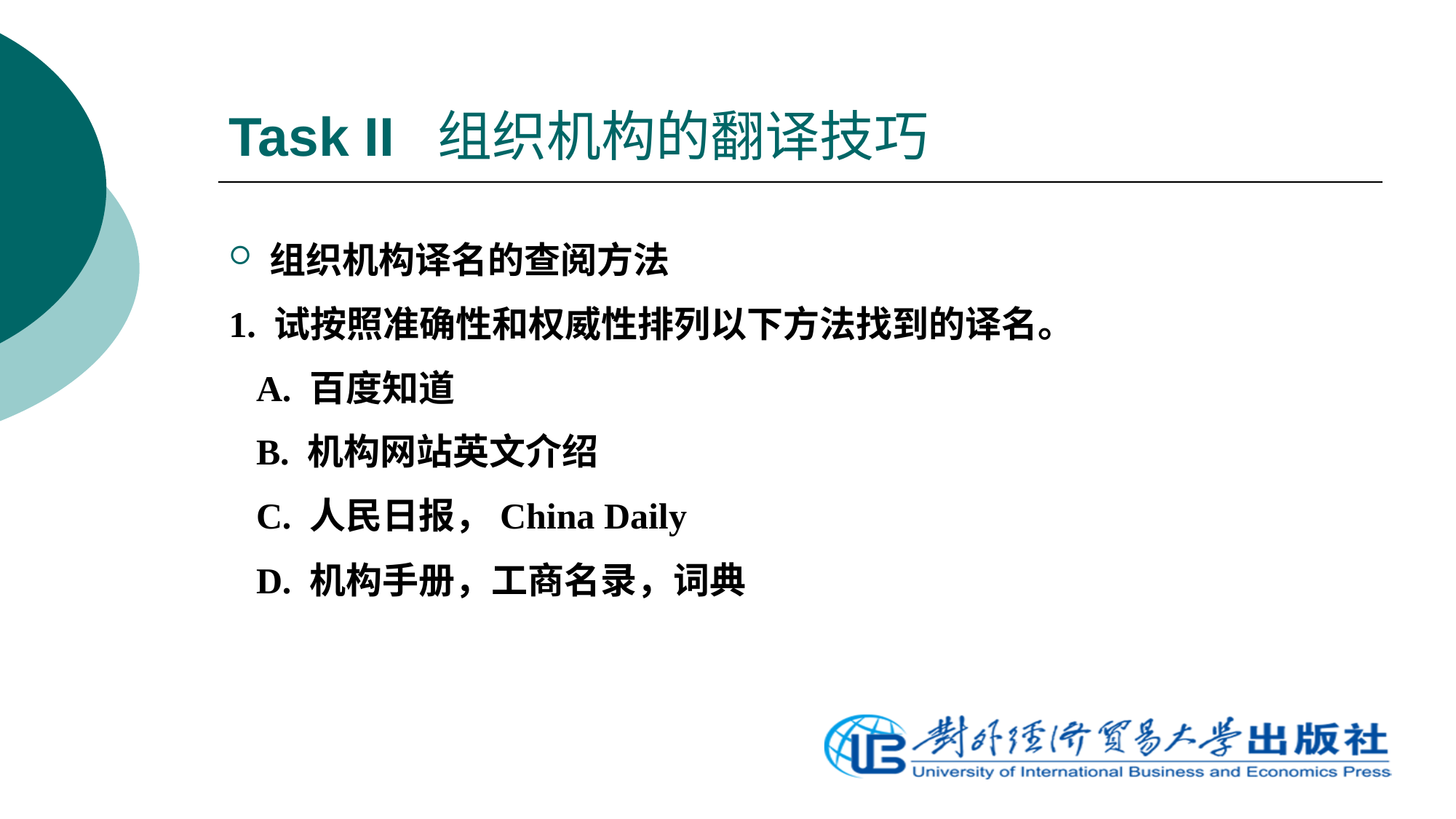

# Task II  组织机构的翻译技巧
组织机构译名的查阅方法
1. 试按照准确性和权威性排列以下方法找到的译名。
   A. 百度知道
   B. 机构网站英文介绍
   C. 人民日报，China Daily
   D. 机构手册，工商名录，词典